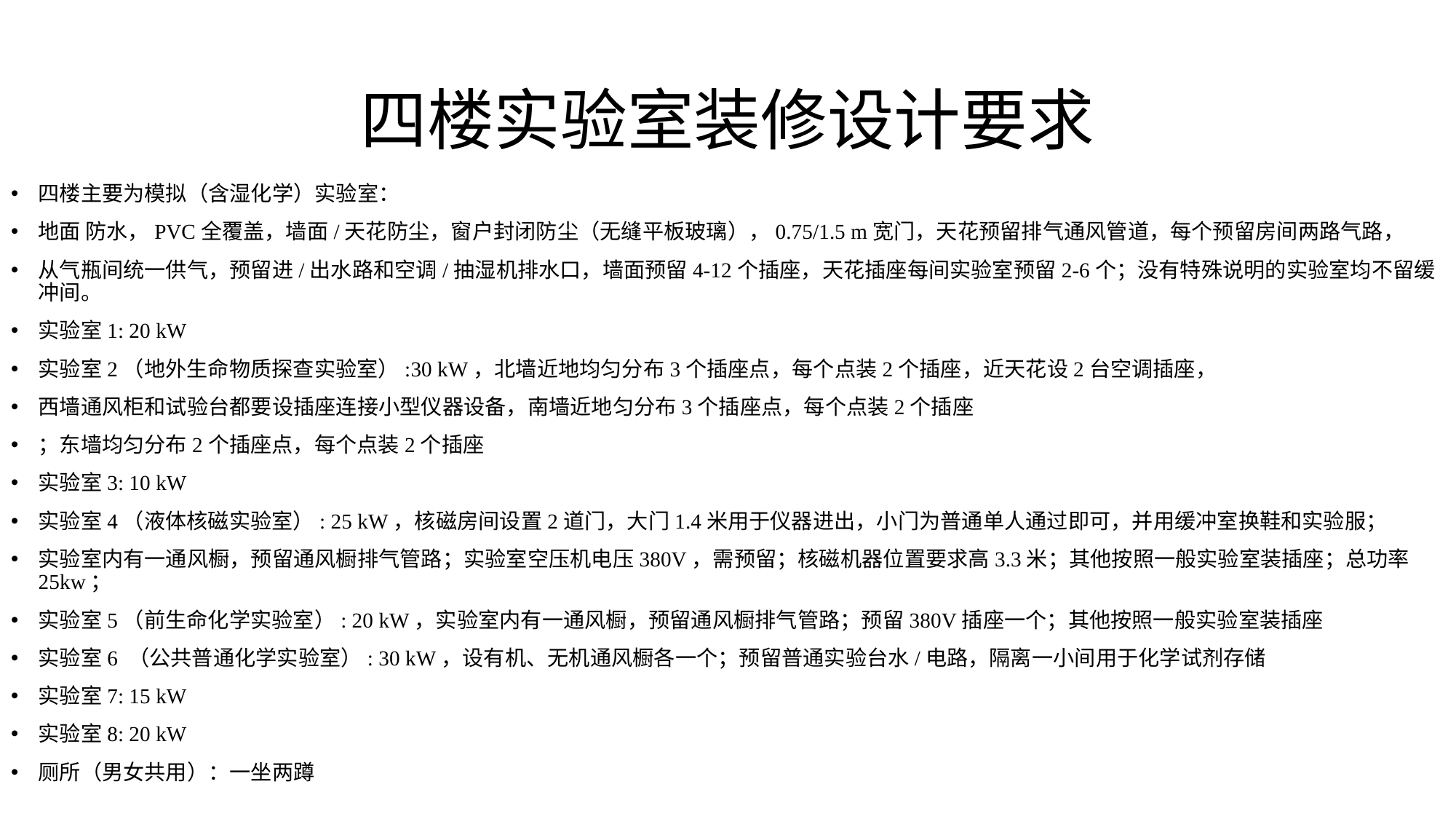

# 四楼实验室装修设计要求
四楼主要为模拟（含湿化学）实验室：
地面 防水，PVC全覆盖，墙面/天花防尘，窗户封闭防尘（无缝平板玻璃），0.75/1.5 m宽门，天花预留排气通风管道，每个预留房间两路气路，
从气瓶间统一供气，预留进/出水路和空调/抽湿机排水口，墙面预留4-12个插座，天花插座每间实验室预留2-6个；没有特殊说明的实验室均不留缓冲间。
实验室1: 20 kW
实验室2（地外生命物质探查实验室）:30 kW，北墙近地均匀分布3个插座点，每个点装2个插座，近天花设2台空调插座，
西墙通风柜和试验台都要设插座连接小型仪器设备，南墙近地匀分布3个插座点，每个点装2个插座
；东墙均匀分布2个插座点，每个点装2个插座
实验室3: 10 kW
实验室4（液体核磁实验室）: 25 kW，核磁房间设置2道门，大门1.4米用于仪器进出，小门为普通单人通过即可，并用缓冲室换鞋和实验服；
实验室内有一通风橱，预留通风橱排气管路；实验室空压机电压380V，需预留；核磁机器位置要求高3.3米；其他按照一般实验室装插座；总功率25kw；
实验室5（前生命化学实验室）: 20 kW，实验室内有一通风橱，预留通风橱排气管路；预留380V插座一个；其他按照一般实验室装插座
实验室6 （公共普通化学实验室）: 30 kW，设有机、无机通风橱各一个；预留普通实验台水/电路，隔离一小间用于化学试剂存储
实验室7: 15 kW
实验室8: 20 kW
厕所（男女共用）：一坐两蹲